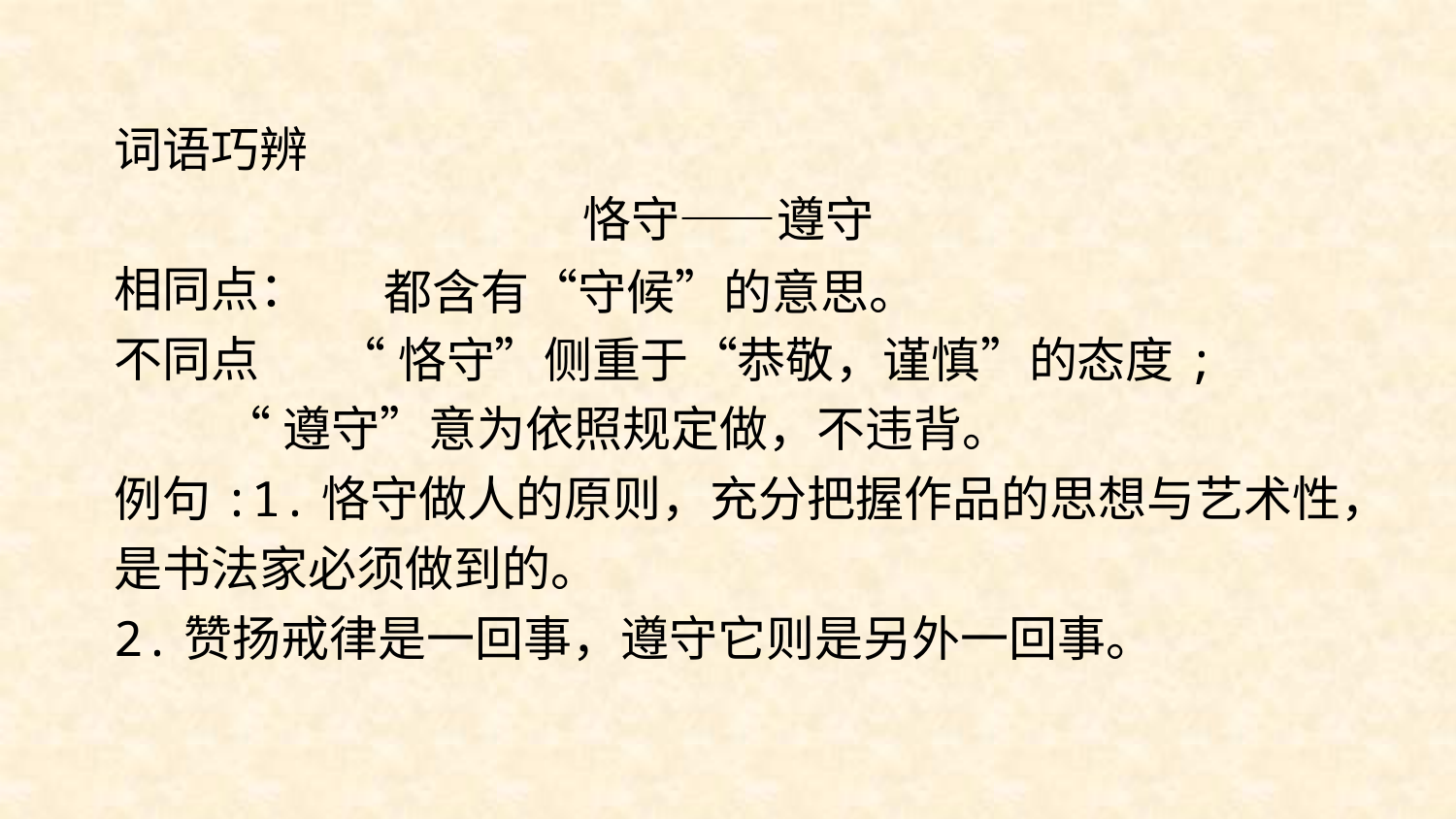

词语巧辨
恪守——遵守
相同点：
不同点
          “遵守”意为依照规定做，不违背。
例句:1.恪守做人的原则，充分把握作品的思想与艺术性，是书法家必须做到的。
2.赞扬戒律是一回事，遵守它则是另外一回事。

都含有“守候”的意思。
“恪守”侧重于“恭敬，谨慎”的态度;